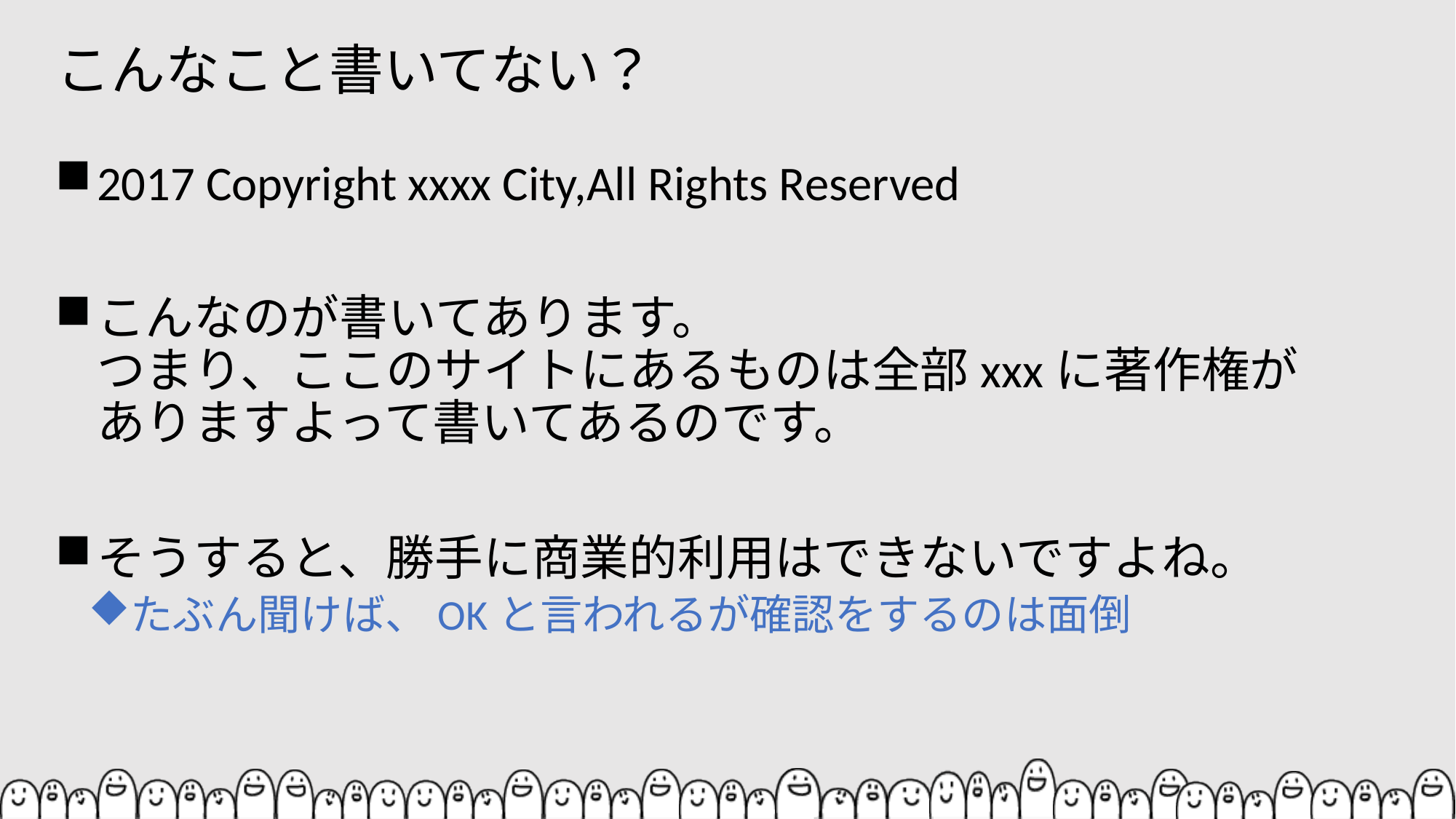

# こんなこと書いてない？
2017 Copyright xxxx City,All Rights Reserved

こんなのが書いてあります。
つまり、ここのサイトにあるものは全部xxxに著作権が
ありますよって書いてあるのです。

そうすると、勝手に商業的利用はできないですよね。
たぶん聞けば、OKと言われるが確認をするのは面倒